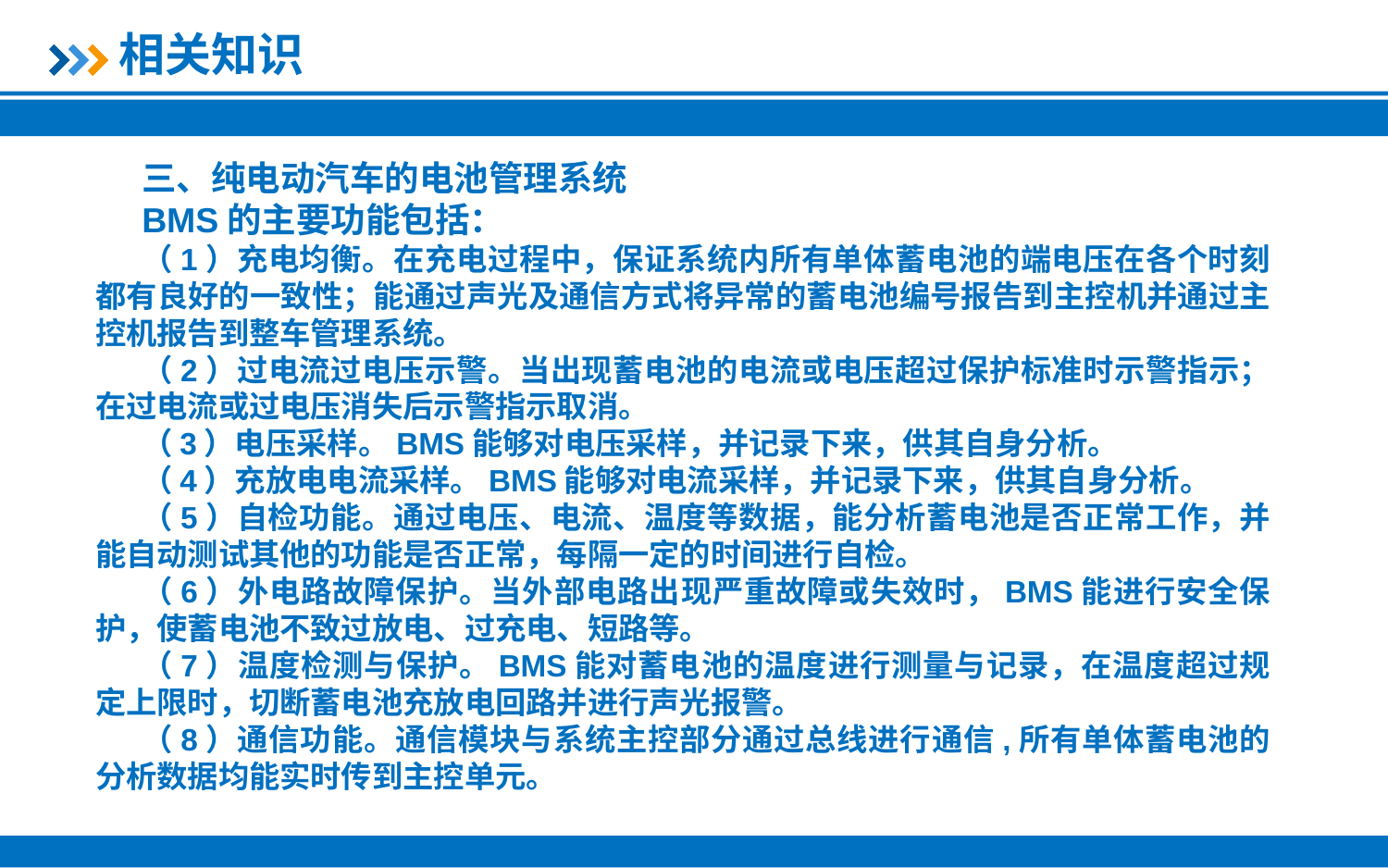

相关知识
三、纯电动汽车的电池管理系统
BMS的主要功能包括：
（1）充电均衡。在充电过程中，保证系统内所有单体蓄电池的端电压在各个时刻都有良好的一致性；能通过声光及通信方式将异常的蓄电池编号报告到主控机并通过主控机报告到整车管理系统。
（2）过电流过电压示警。当出现蓄电池的电流或电压超过保护标准时示警指示；在过电流或过电压消失后示警指示取消。
（3）电压采样。BMS能够对电压采样，并记录下来，供其自身分析。
（4）充放电电流采样。BMS能够对电流采样，并记录下来，供其自身分析。
（5）自检功能。通过电压、电流、温度等数据，能分析蓄电池是否正常工作，并能自动测试其他的功能是否正常，每隔一定的时间进行自检。
（6）外电路故障保护。当外部电路出现严重故障或失效时，BMS能进行安全保护，使蓄电池不致过放电、过充电、短路等。
（7）温度检测与保护。BMS能对蓄电池的温度进行测量与记录，在温度超过规定上限时，切断蓄电池充放电回路并进行声光报警。
（8）通信功能。通信模块与系统主控部分通过总线进行通信,所有单体蓄电池的分析数据均能实时传到主控单元。